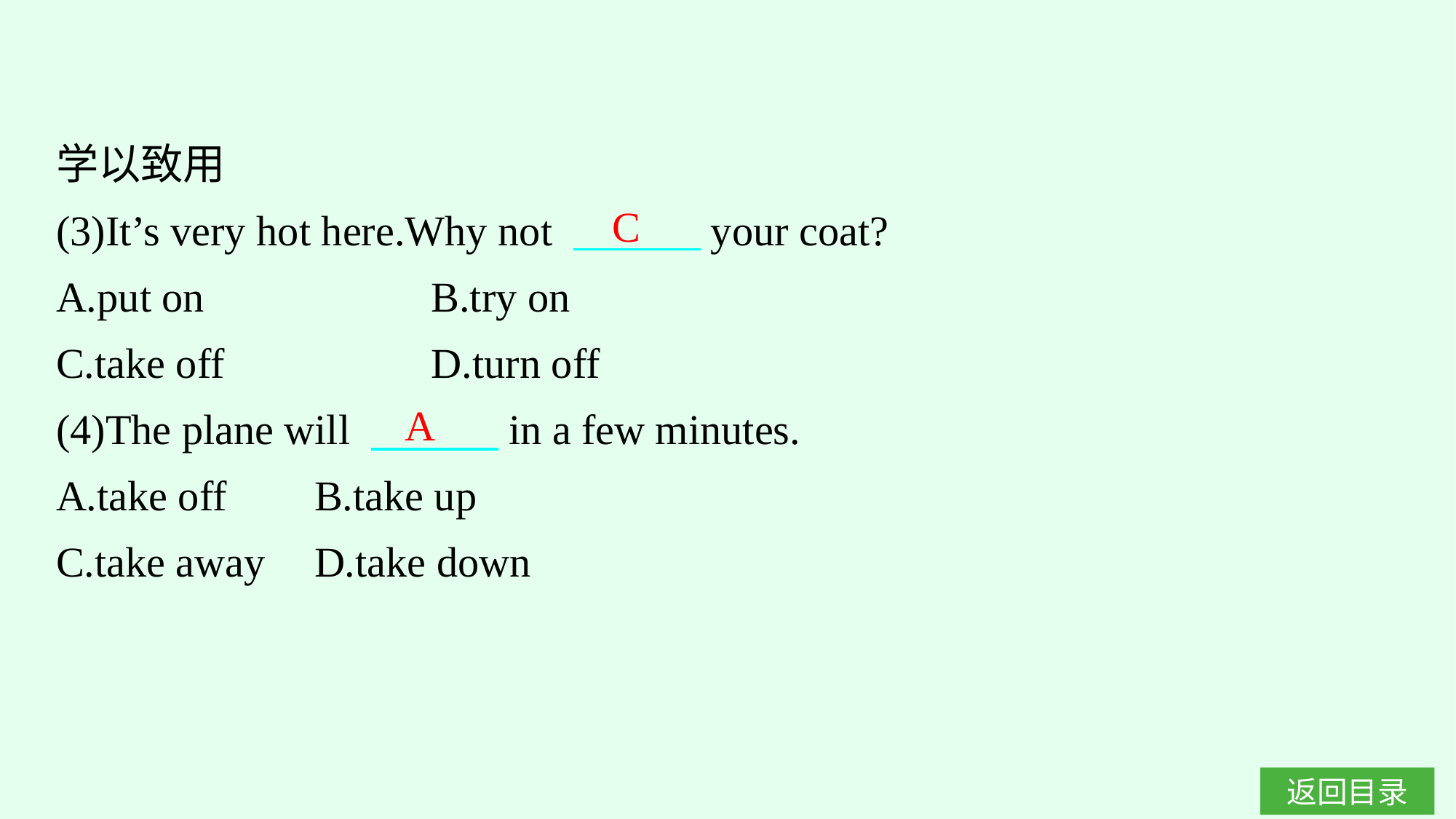

学以致用
(3)It’s very hot here.Why not 　　　your coat?
A.put on　　　　　	B.try on
C.take off		D.turn off
(4)The plane will 　　　in a few minutes.
A.take off	B.take up
C.take away	D.take down
C
A